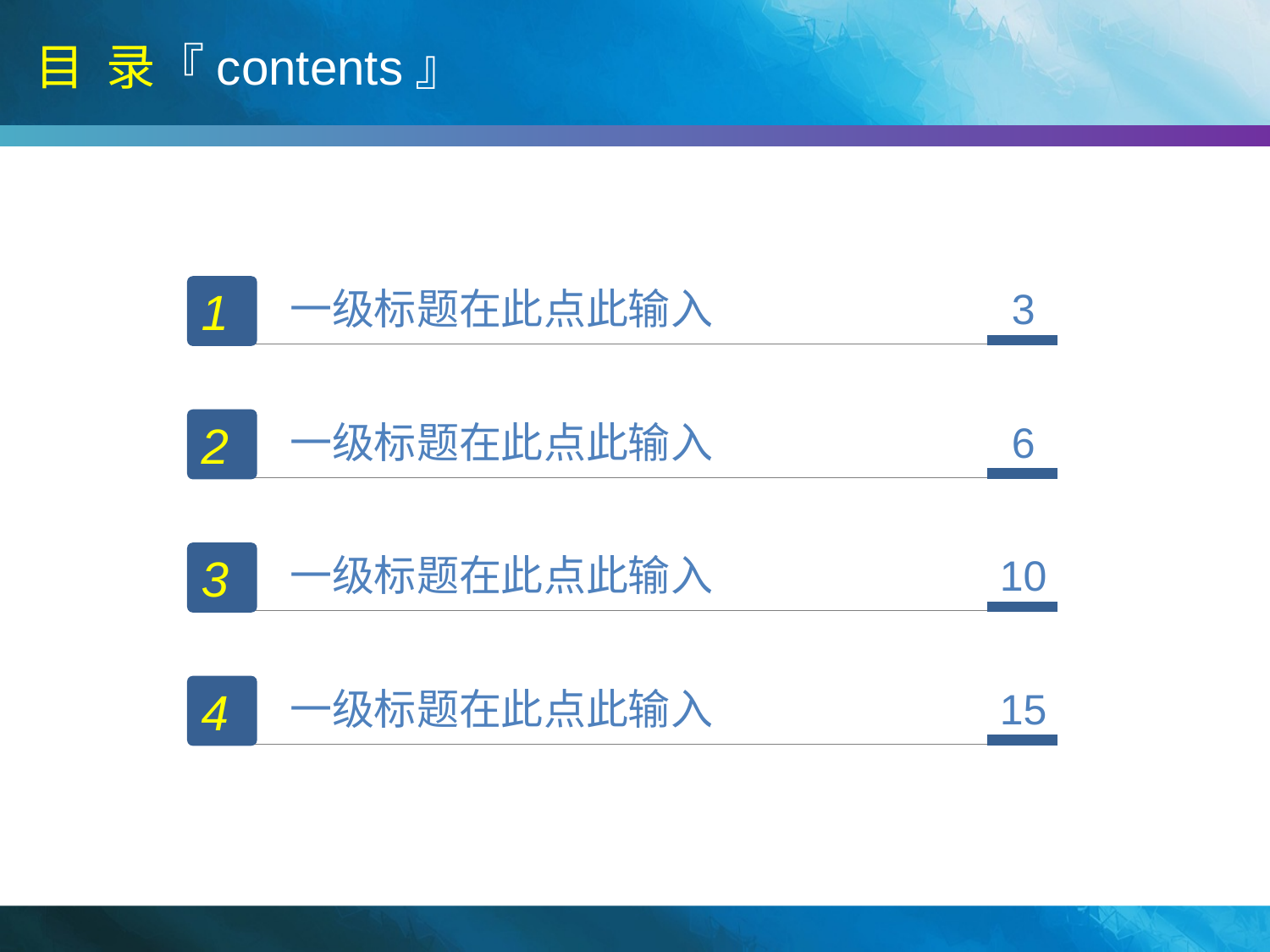

# 目  录『contents』
1
一级标题在此点此输入
3
2
一级标题在此点此输入
6
3
一级标题在此点此输入
10
4
一级标题在此点此输入
15